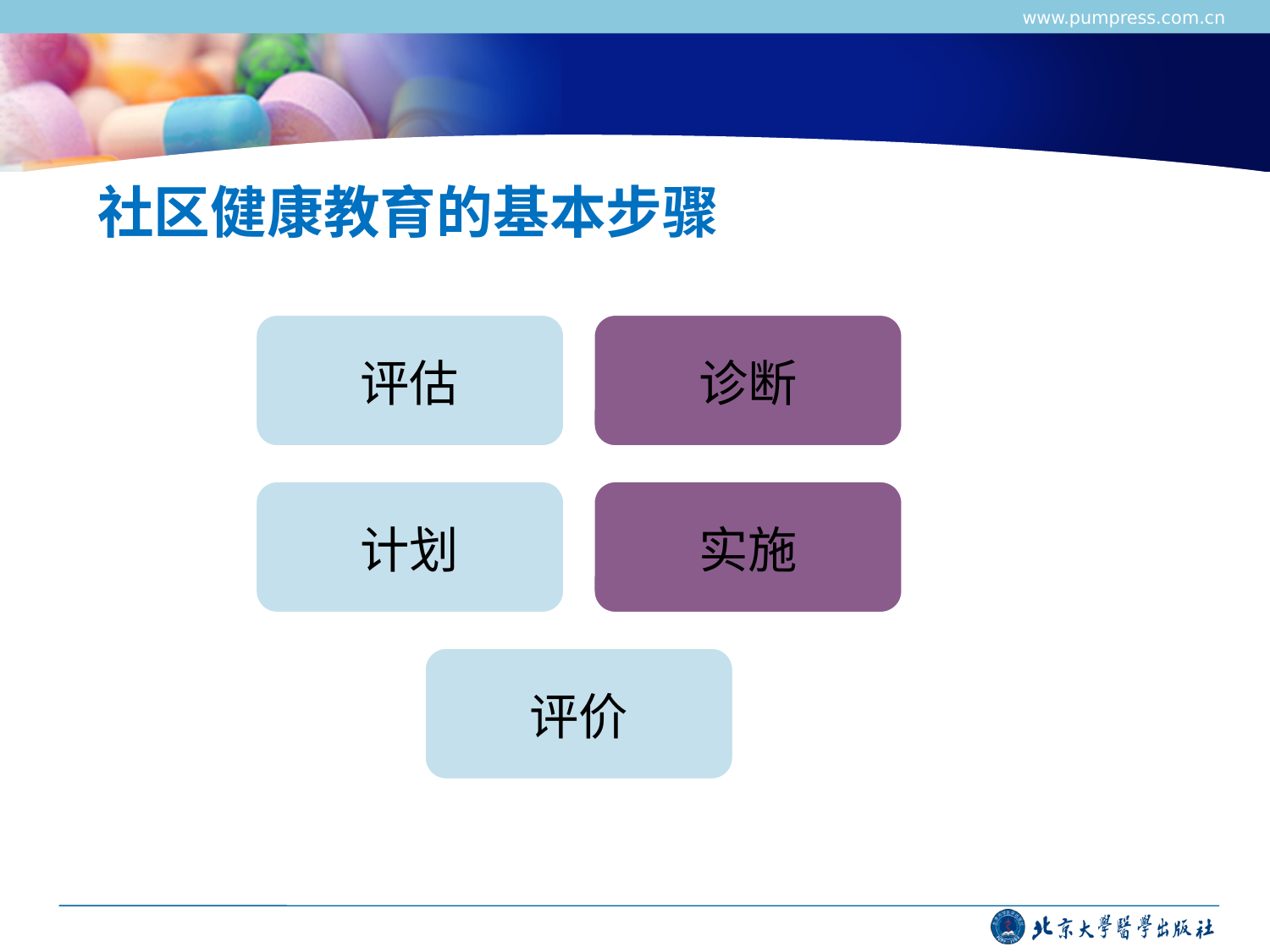

www.pumpress.com.cn
#
社区健康教育的基本步骤
评估
诊断
计划
实施
评价